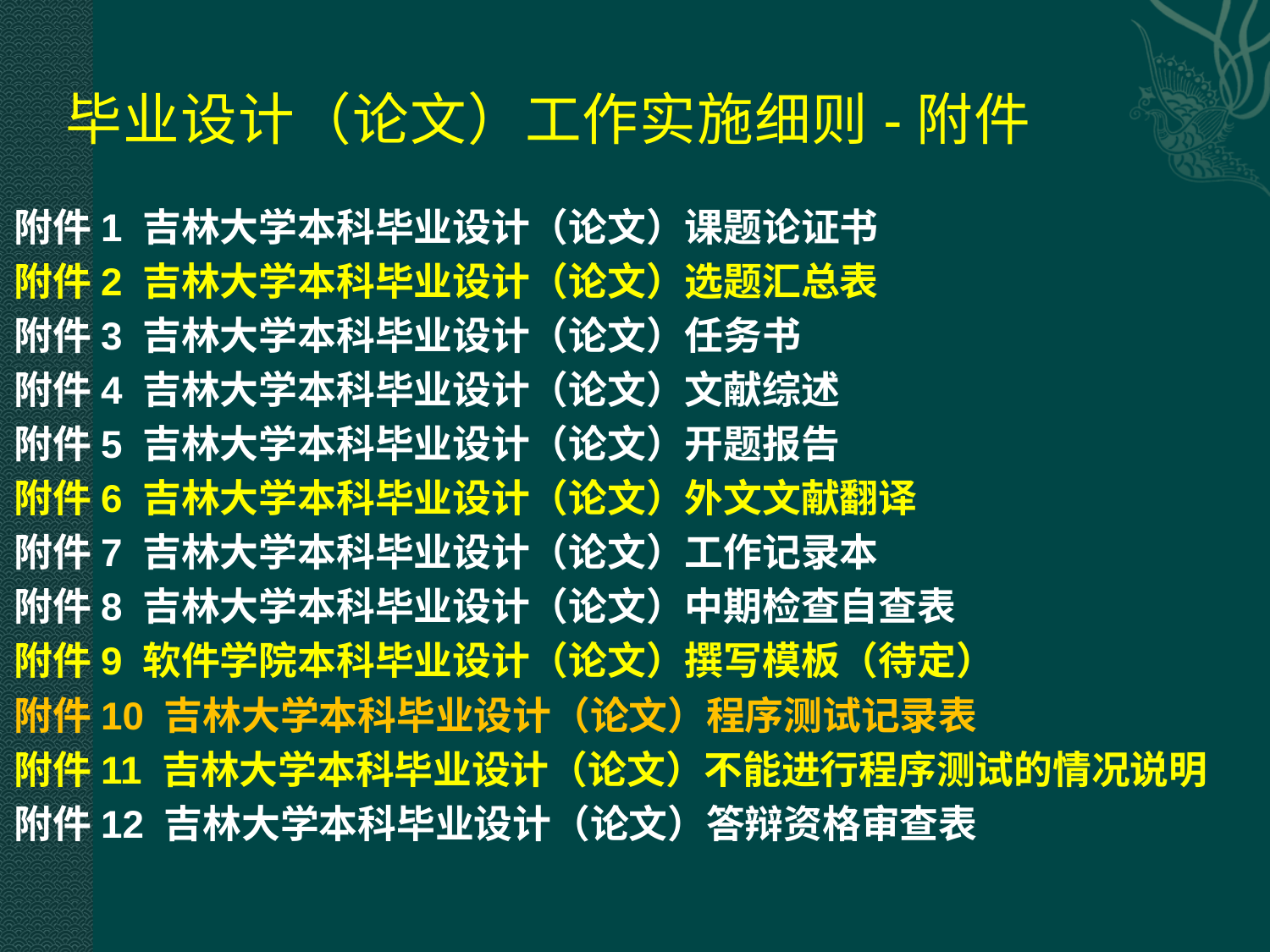

# 毕业设计（论文）工作实施细则-附件
附件1 吉林大学本科毕业设计（论文）课题论证书
附件2 吉林大学本科毕业设计（论文）选题汇总表
附件3 吉林大学本科毕业设计（论文）任务书
附件4 吉林大学本科毕业设计（论文）文献综述
附件5 吉林大学本科毕业设计（论文）开题报告
附件6 吉林大学本科毕业设计（论文）外文文献翻译
附件7 吉林大学本科毕业设计（论文）工作记录本
附件8 吉林大学本科毕业设计（论文）中期检查自查表
附件9 软件学院本科毕业设计（论文）撰写模板（待定）
附件10 吉林大学本科毕业设计（论文）程序测试记录表
附件11 吉林大学本科毕业设计（论文）不能进行程序测试的情况说明
附件12 吉林大学本科毕业设计（论文）答辩资格审查表